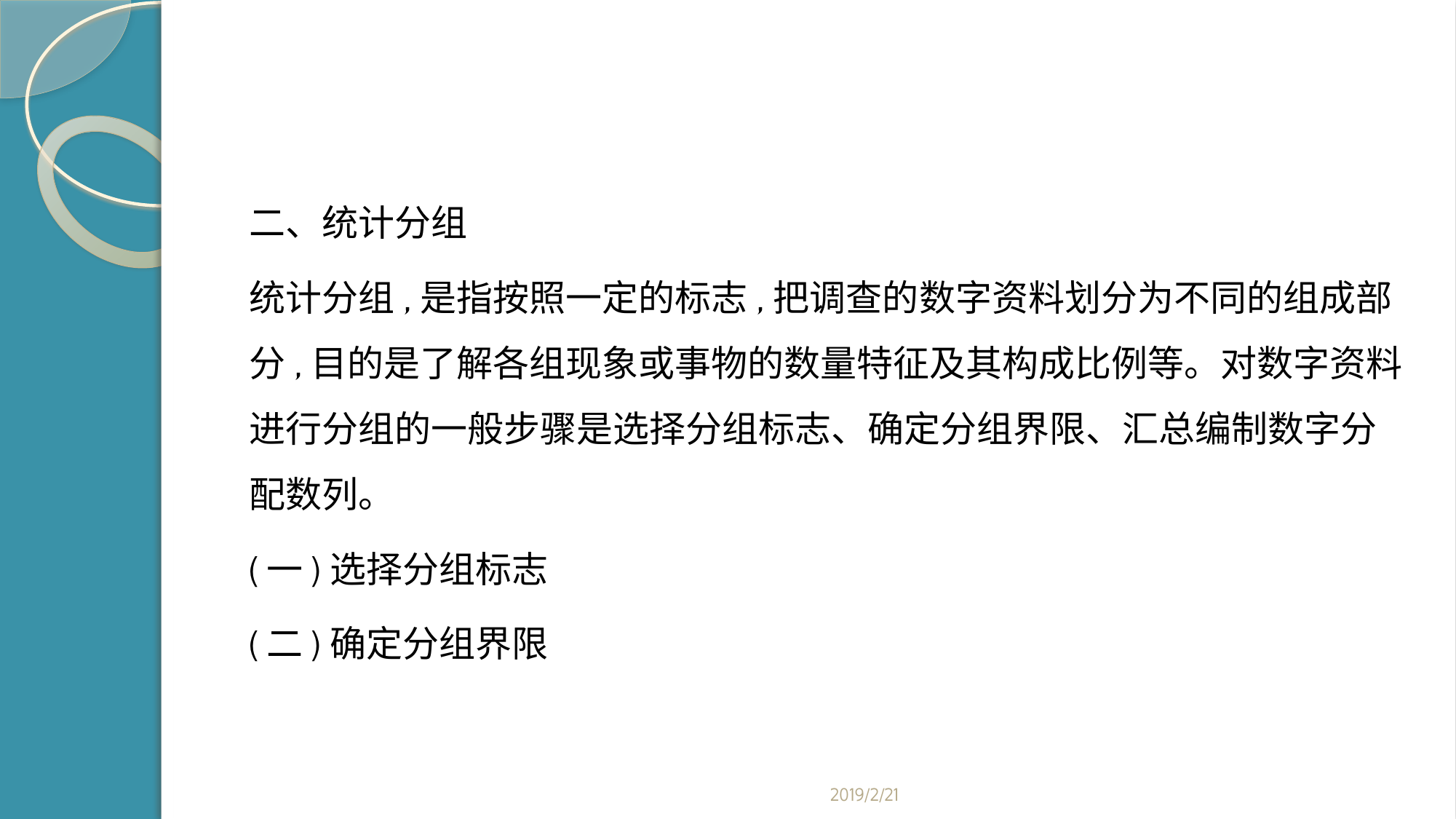

#
二、统计分组
统计分组,是指按照一定的标志,把调查的数字资料划分为不同的组成部分,目的是了解各组现象或事物的数量特征及其构成比例等。对数字资料进行分组的一般步骤是选择分组标志、确定分组界限、汇总编制数字分配数列。
(一)选择分组标志
(二)确定分组界限

2019/2/21